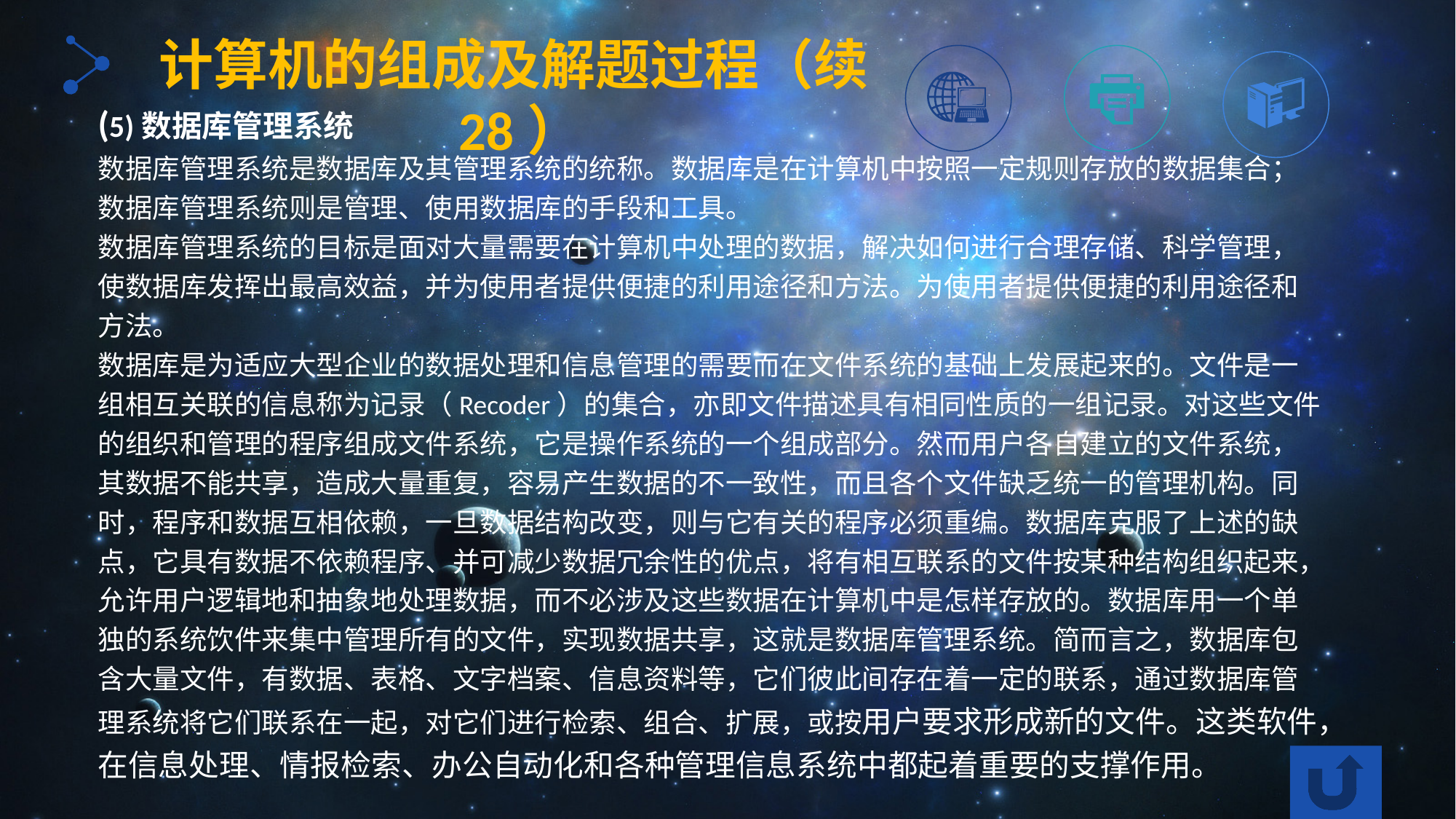

计算机的组成及解题过程（续28）

(5)数据库管理系统
数据库管理系统是数据库及其管理系统的统称。数据库是在计算机中按照一定规则存放的数据集合；数据库管理系统则是管理、使用数据库的手段和工具。
数据库管理系统的目标是面对大量需要在计算机中处理的数据，解决如何进行合理存储、科学管理，使数据库发挥出最高效益，并为使用者提供便捷的利用途径和方法。为使用者提供便捷的利用途径和方法。
数据库是为适应大型企业的数据处理和信息管理的需要而在文件系统的基础上发展起来的。文件是一组相互关联的信息称为记录（Recoder）的集合，亦即文件描述具有相同性质的一组记录。对这些文件的组织和管理的程序组成文件系统，它是操作系统的一个组成部分。然而用户各自建立的文件系统，其数据不能共享，造成大量重复，容易产生数据的不一致性，而且各个文件缺乏统一的管理机构。同时，程序和数据互相依赖，一旦数据结构改变，则与它有关的程序必须重编。数据库克服了上述的缺点，它具有数据不依赖程序、并可减少数据冗余性的优点，将有相互联系的文件按某种结构组织起来，允许用户逻辑地和抽象地处理数据，而不必涉及这些数据在计算机中是怎样存放的。数据库用一个单独的系统饮件来集中管理所有的文件，实现数据共享，这就是数据库管理系统。简而言之，数据库包含大量文件，有数据、表格、文字档案、信息资料等，它们彼此间存在着一定的联系，通过数据库管理系统将它们联系在一起，对它们进行检索、组合、扩展，或按用户要求形成新的文件。这类软件，在信息处理、情报检索、办公自动化和各种管理信息系统中都起着重要的支撑作用。